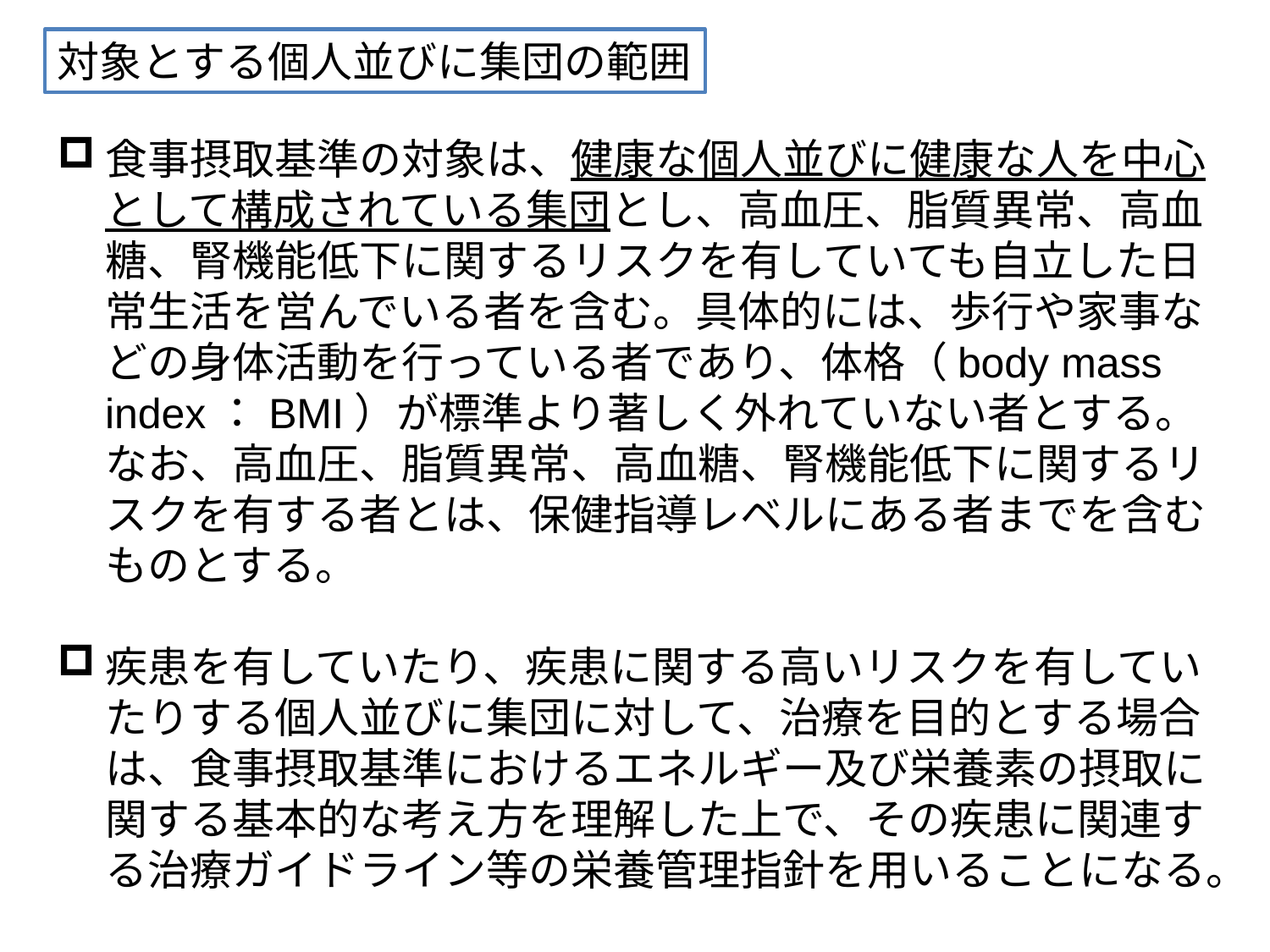

対象とする個人並びに集団の範囲
食事摂取基準の対象は、健康な個人並びに健康な人を中心として構成されている集団とし、高血圧、脂質異常、高血糖、腎機能低下に関するリスクを有していても自立した日常生活を営んでいる者を含む。具体的には、歩行や家事などの身体活動を行っている者であり、体格（body mass index：BMI）が標準より著しく外れていない者とする。なお、高血圧、脂質異常、高血糖、腎機能低下に関するリスクを有する者とは、保健指導レベルにある者までを含むものとする。

疾患を有していたり、疾患に関する高いリスクを有していたりする個人並びに集団に対して、治療を目的とする場合は、食事摂取基準におけるエネルギー及び栄養素の摂取に関する基本的な考え方を理解した上で、その疾患に関連する治療ガイドライン等の栄養管理指針を用いることになる。